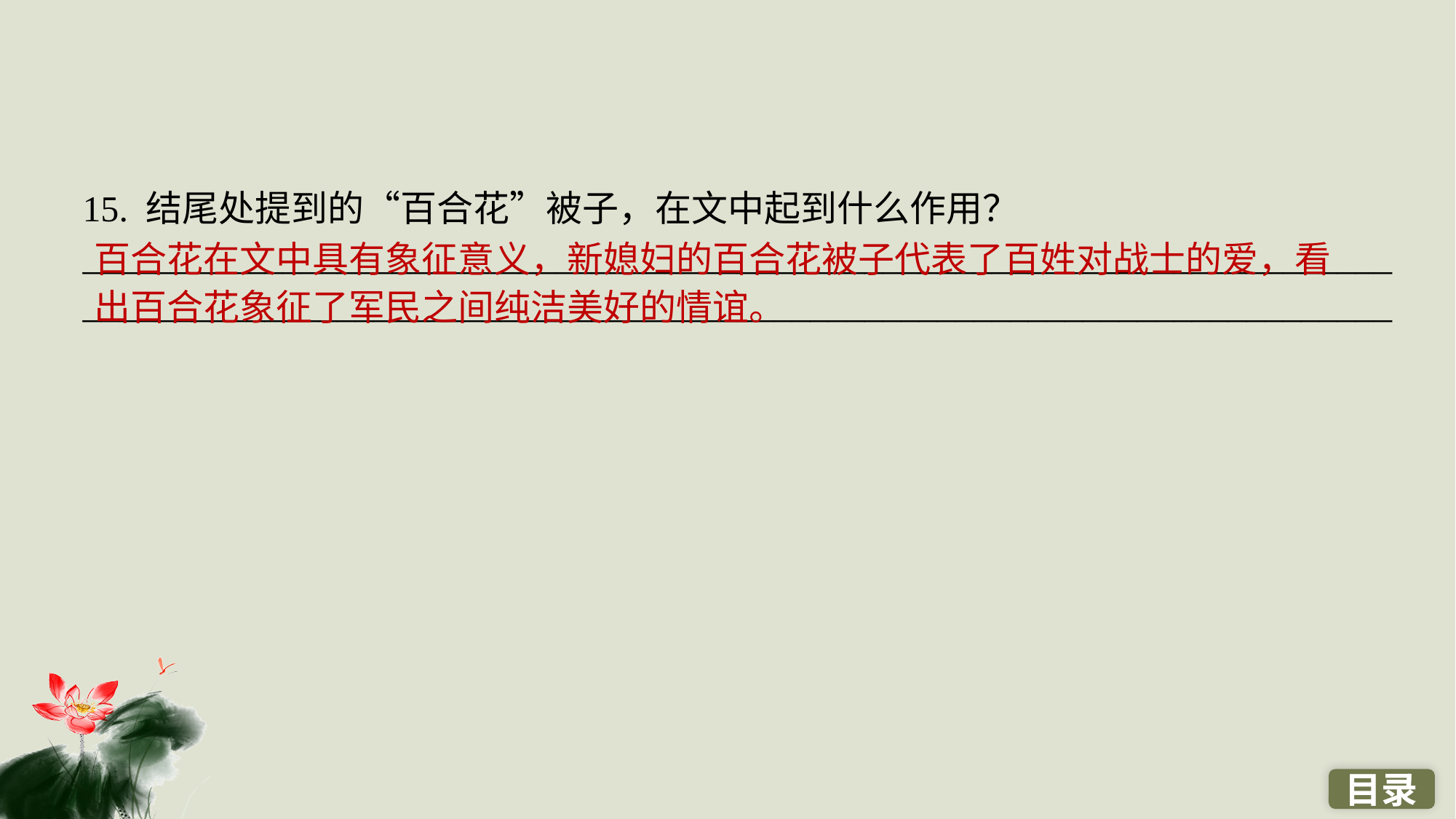

15. 结尾处提到的“百合花”被子，在文中起到什么作用？
________________________________________________________________________
________________________________________________________________________
百合花在文中具有象征意义，新媳妇的百合花被子代表了百姓对战士的爱，看出百合花象征了军民之间纯洁美好的情谊。